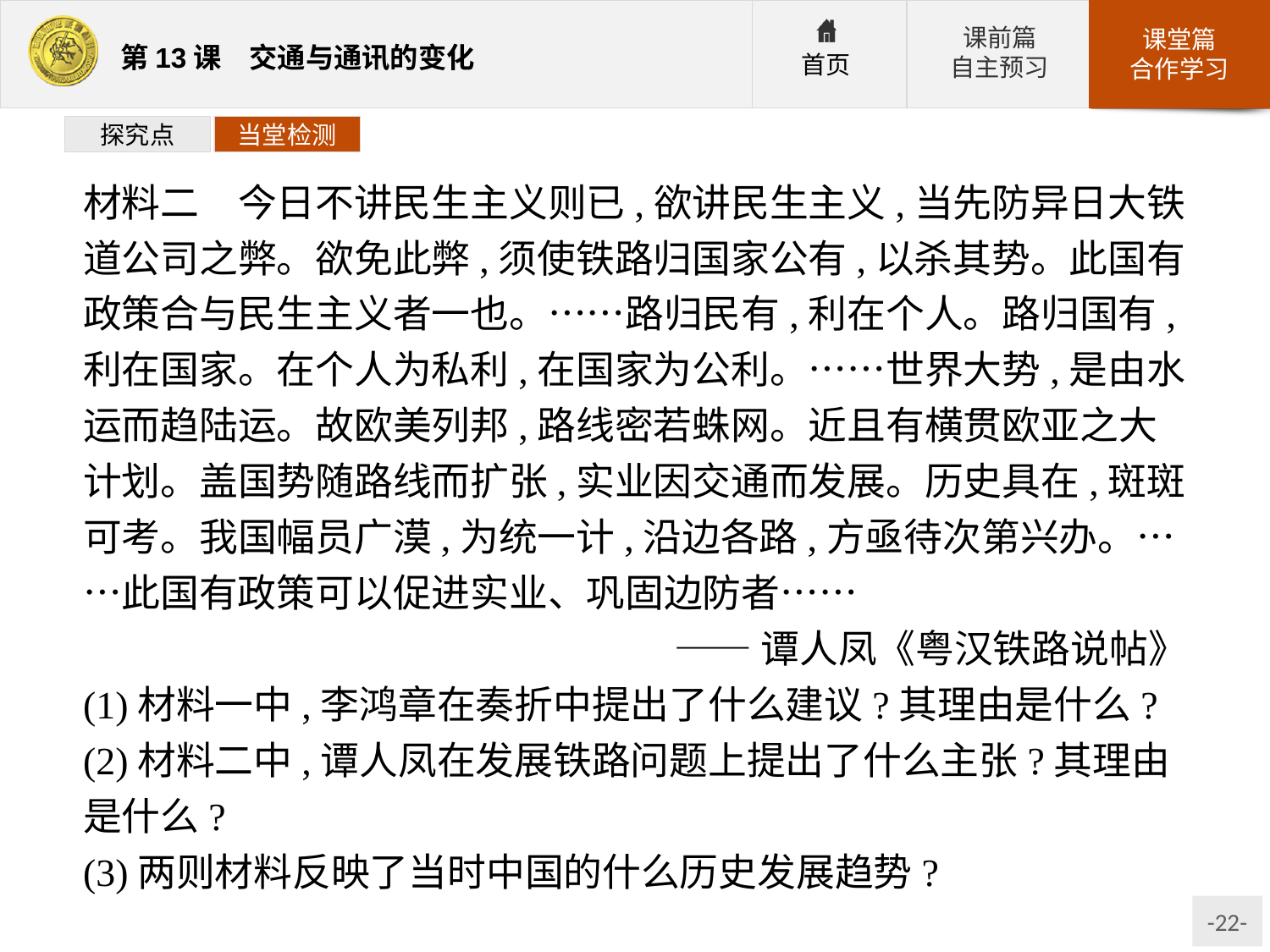

探究点
当堂检测
材料二　今日不讲民生主义则已,欲讲民生主义,当先防异日大铁道公司之弊。欲免此弊,须使铁路归国家公有,以杀其势。此国有政策合与民生主义者一也。……路归民有,利在个人。路归国有,利在国家。在个人为私利,在国家为公利。……世界大势,是由水运而趋陆运。故欧美列邦,路线密若蛛网。近且有横贯欧亚之大计划。盖国势随路线而扩张,实业因交通而发展。历史具在,斑斑可考。我国幅员广漠,为统一计,沿边各路,方亟待次第兴办。……此国有政策可以促进实业、巩固边防者……
——谭人凤《粤汉铁路说帖》
(1)材料一中,李鸿章在奏折中提出了什么建议?其理由是什么?
(2)材料二中,谭人凤在发展铁路问题上提出了什么主张?其理由是什么?
(3)两则材料反映了当时中国的什么历史发展趋势?